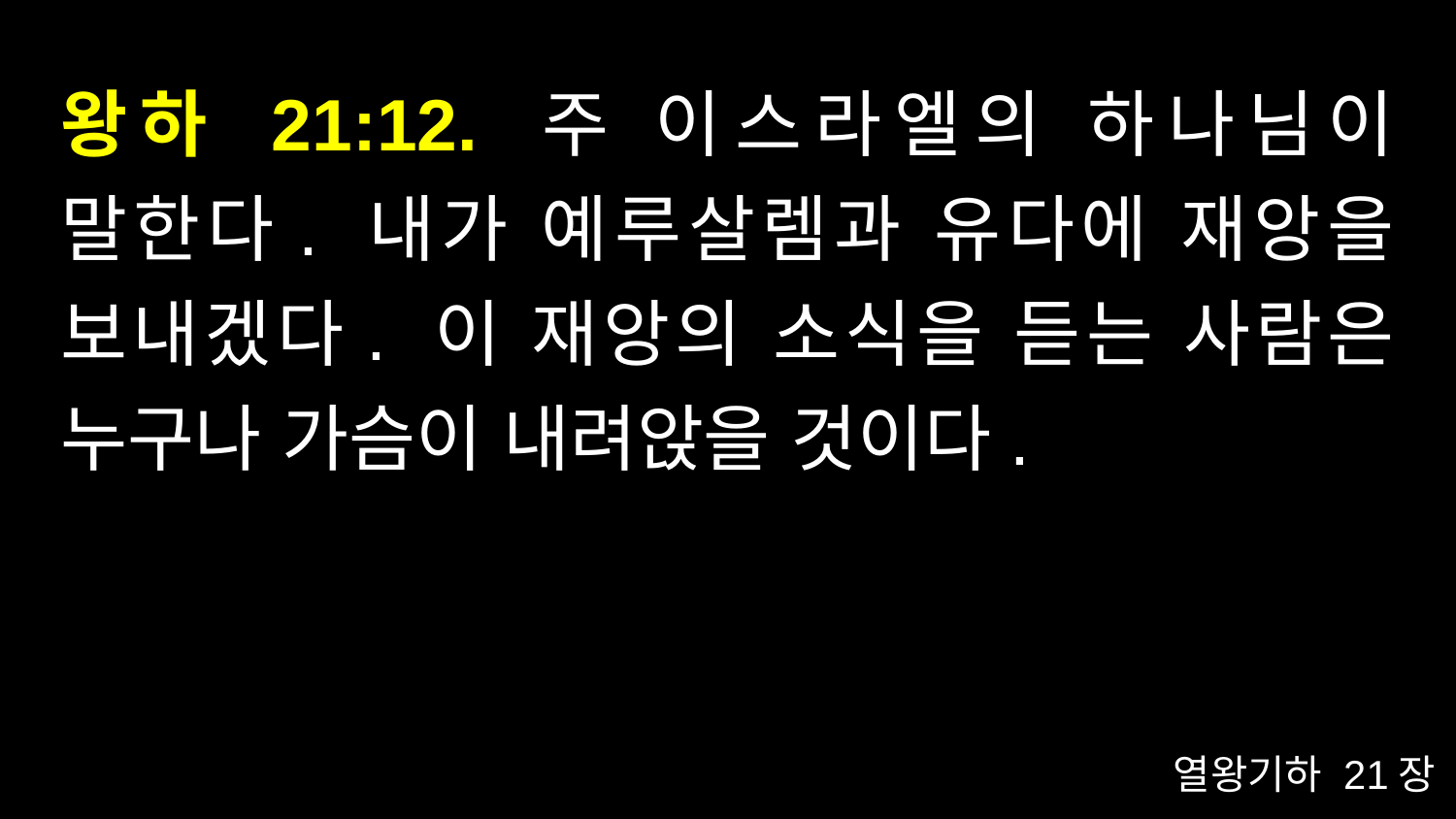

# 왕하 21:12. 주 이스라엘의 하나님이 말한다. 내가 예루살렘과 유다에 재앙을 보내겠다. 이 재앙의 소식을 듣는 사람은 누구나 가슴이 내려앉을 것이다.
열왕기하 21장